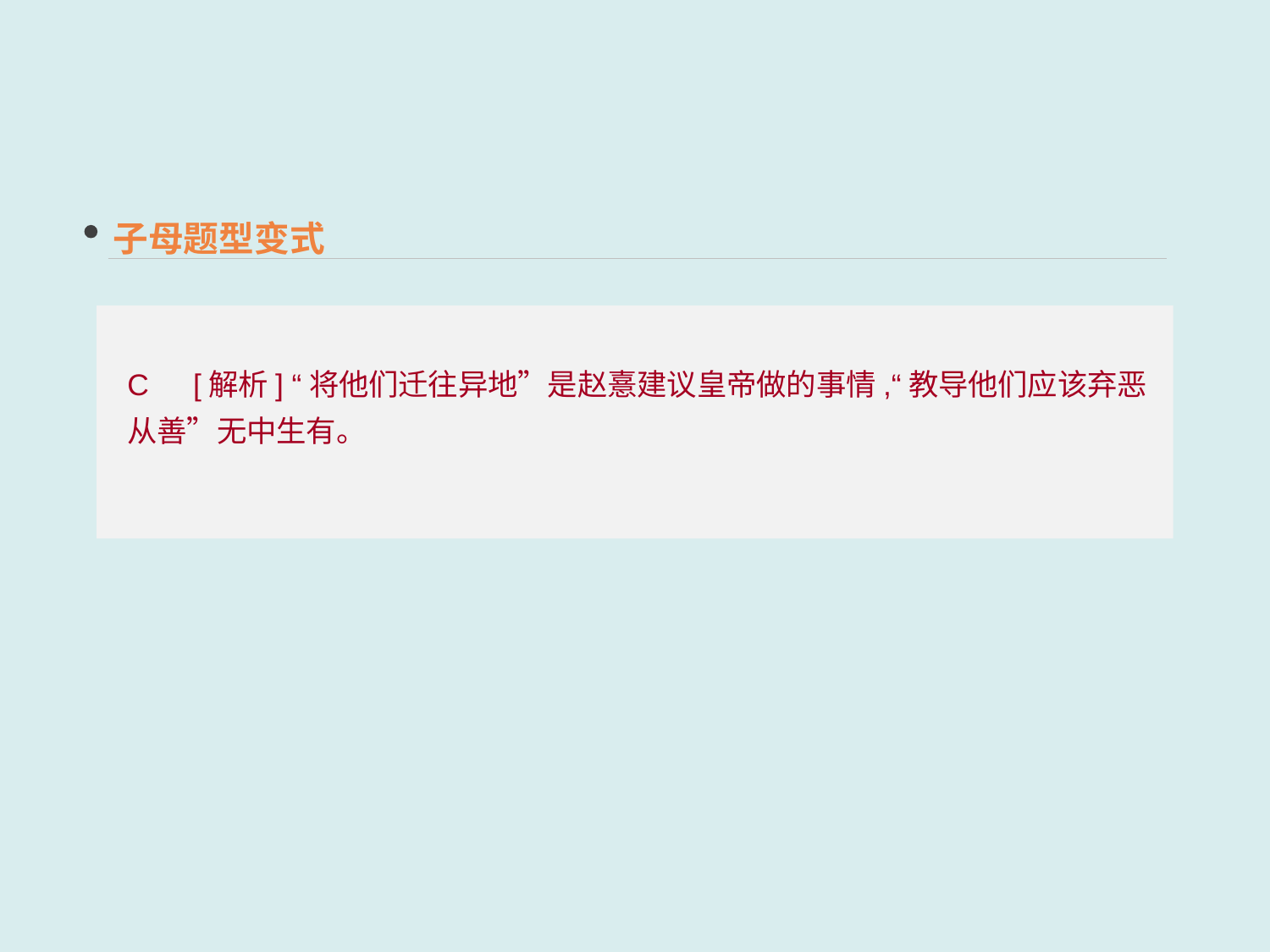

子母题型变式

C　[解析] “将他们迁往异地”是赵憙建议皇帝做的事情,“教导他们应该弃恶从善”无中生有。